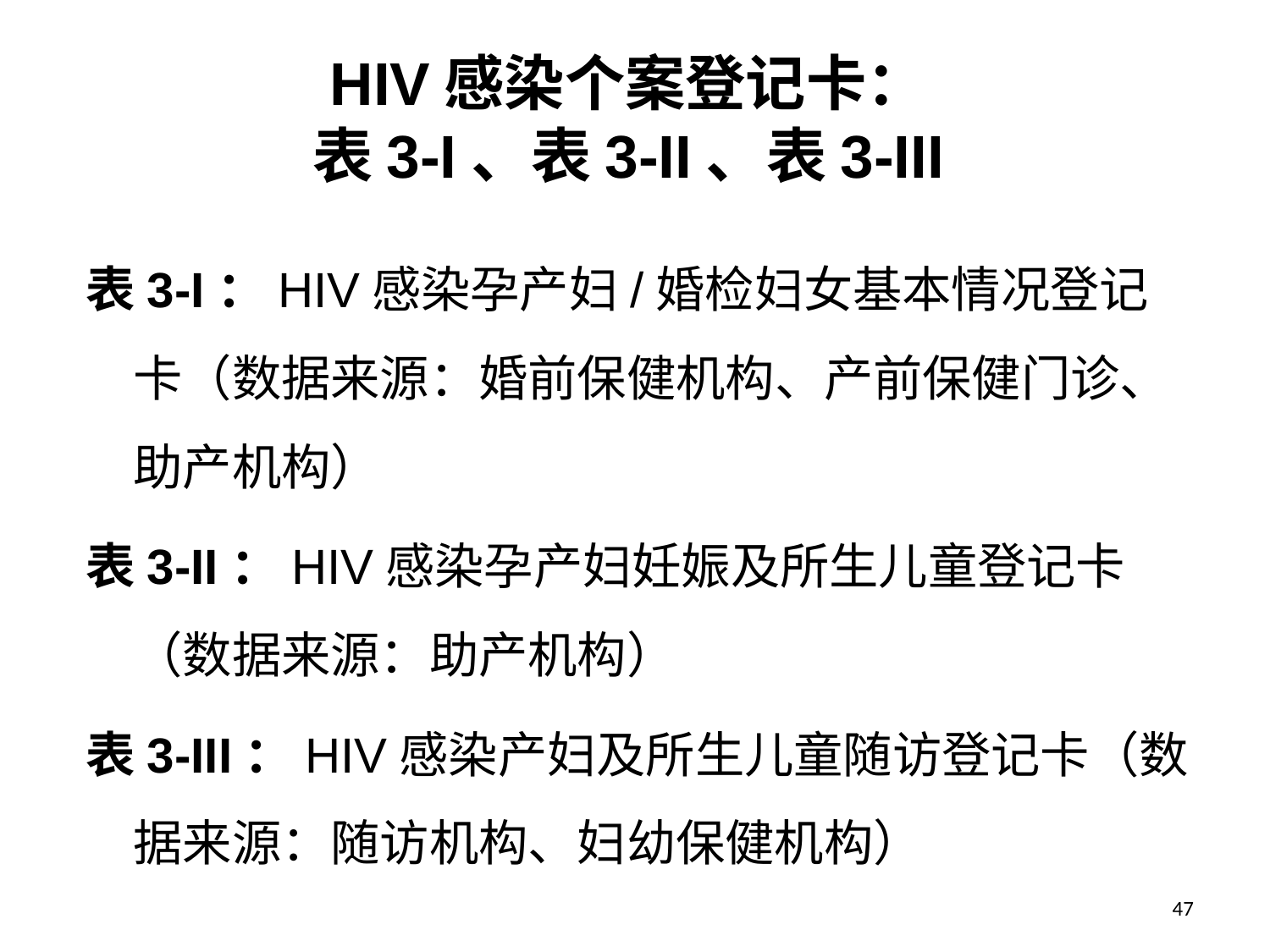

# HIV感染个案登记卡： 表3-I、表3-II、表3-III
表3-I：HIV感染孕产妇/婚检妇女基本情况登记卡（数据来源：婚前保健机构、产前保健门诊、助产机构）
表3-II：HIV感染孕产妇妊娠及所生儿童登记卡（数据来源：助产机构）
表3-III：HIV感染产妇及所生儿童随访登记卡（数据来源：随访机构、妇幼保健机构）
47